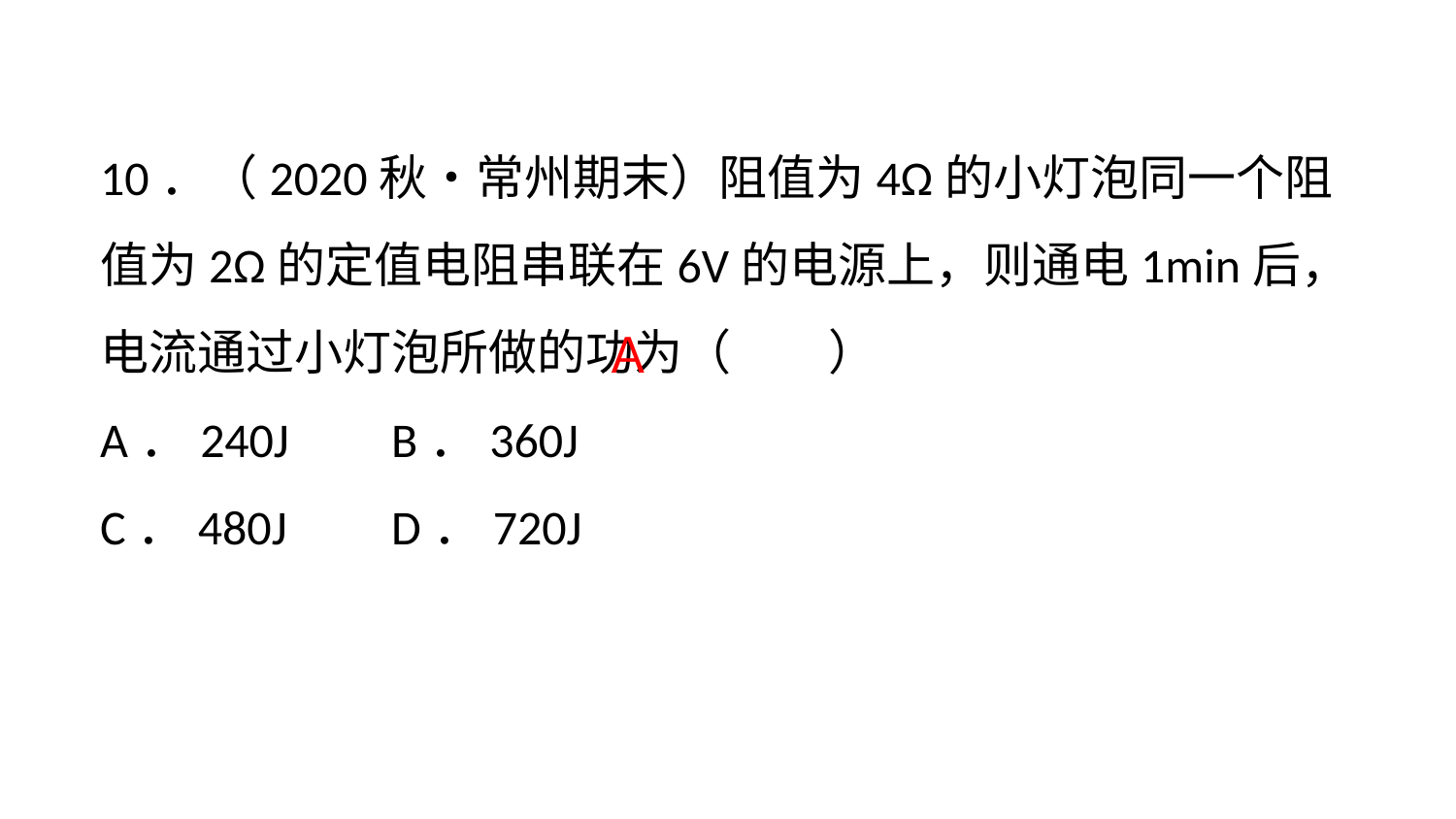

10．（2020秋•常州期末）阻值为4Ω的小灯泡同一个阻值为2Ω的定值电阻串联在6V的电源上，则通电1min后，电流通过小灯泡所做的功为（　　）
A．240J	B．360J
C．480J	D．720J
Ａ